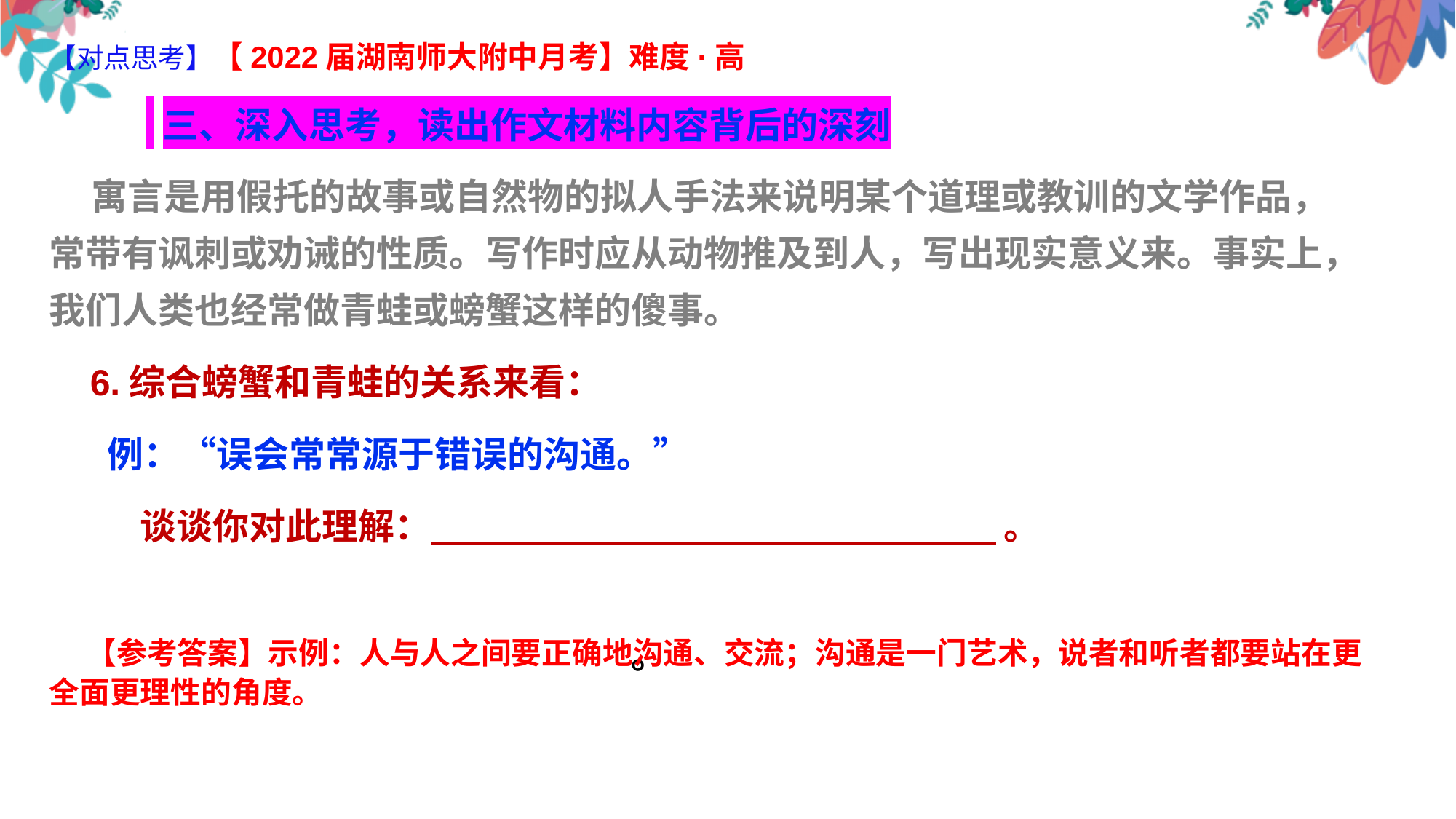

【对点思考】【2022届湖南师大附中月考】难度·高
               三、深入思考，读出作文材料内容背后的深刻
     寓言是用假托的故事或自然物的拟人手法来说明某个道理或教训的文学作品，常带有讽刺或劝诫的性质。写作时应从动物推及到人，写出现实意义来。事实上，我们人类也经常做青蛙或螃蟹这样的傻事。
    6.综合螃蟹和青蛙的关系来看：
      例：“误会常常源于错误的沟通。”
          谈谈你对此理解：                                                                      。
                                                                      。

   【参考答案】示例：人与人之间要正确地沟通、交流；沟通是一门艺术，说者和听者都要站在更全面更理性的角度。